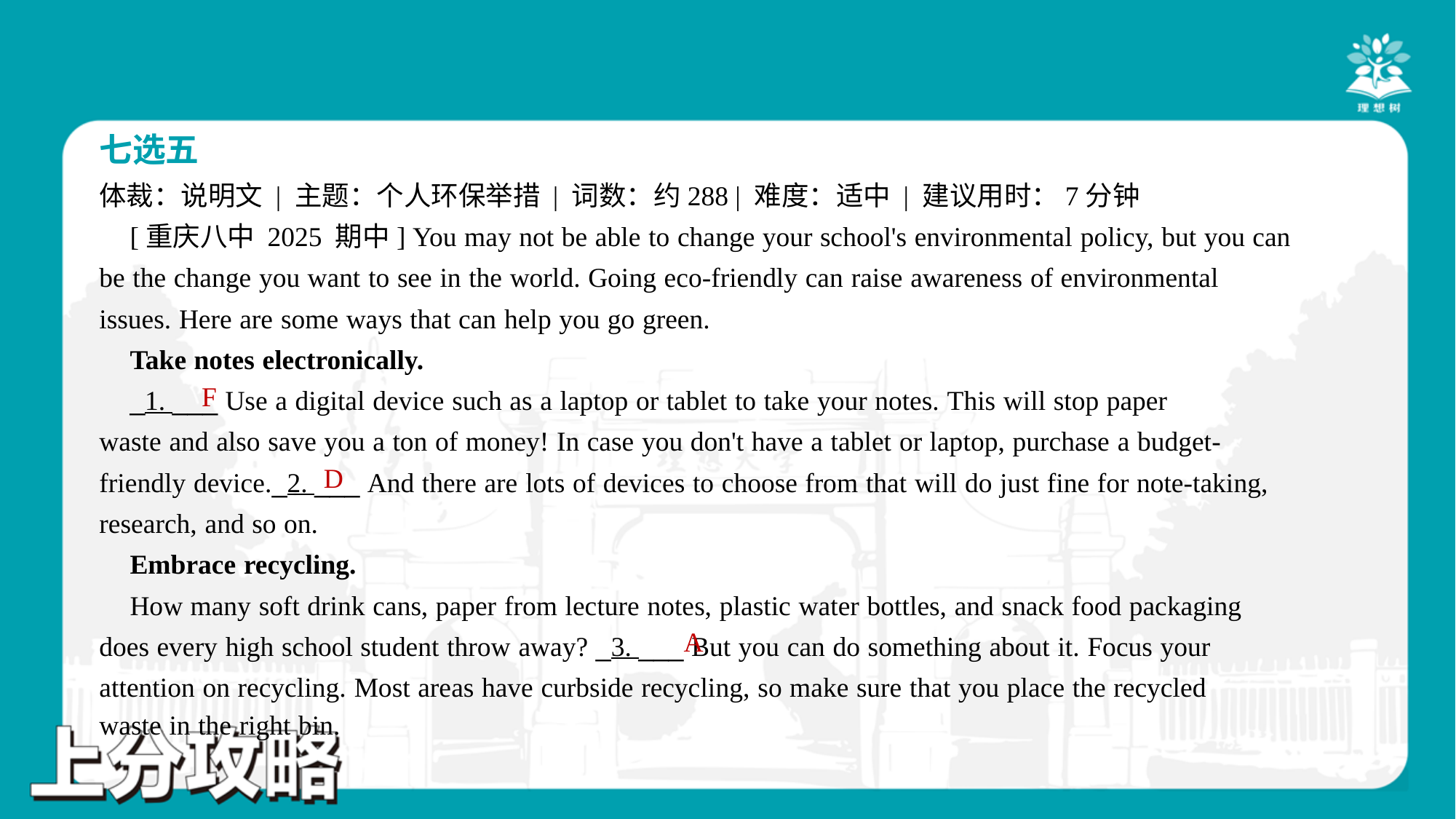

七选五
体裁：说明文 | 主题：个人环保举措 | 词数：约288 | 难度：适中 | 建议用时：7分钟
    [重庆八中 2025 期中] You may not be able to change your school's environmental policy, but you can
be the change you want to see in the world. Going eco-friendly can raise awareness of environmental
issues. Here are some ways that can help you go green.
    Take notes electronically.
    _1. ___ Use a digital device such as a laptop or tablet to take your notes. This will stop paper
waste and also save you a ton of money! In case you don't have a tablet or laptop, purchase a budget-
friendly device._2. ___ And there are lots of devices to choose from that will do just fine for note-taking,
research, and so on.
    Embrace recycling.
    How many soft drink cans, paper from lecture notes, plastic water bottles, and snack food packaging
does every high school student throw away? _3. ___ But you can do something about it. Focus your
attention on recycling. Most areas have curbside recycling, so make sure that you place the recycled
waste in the right bin.#4.1
F
D
A